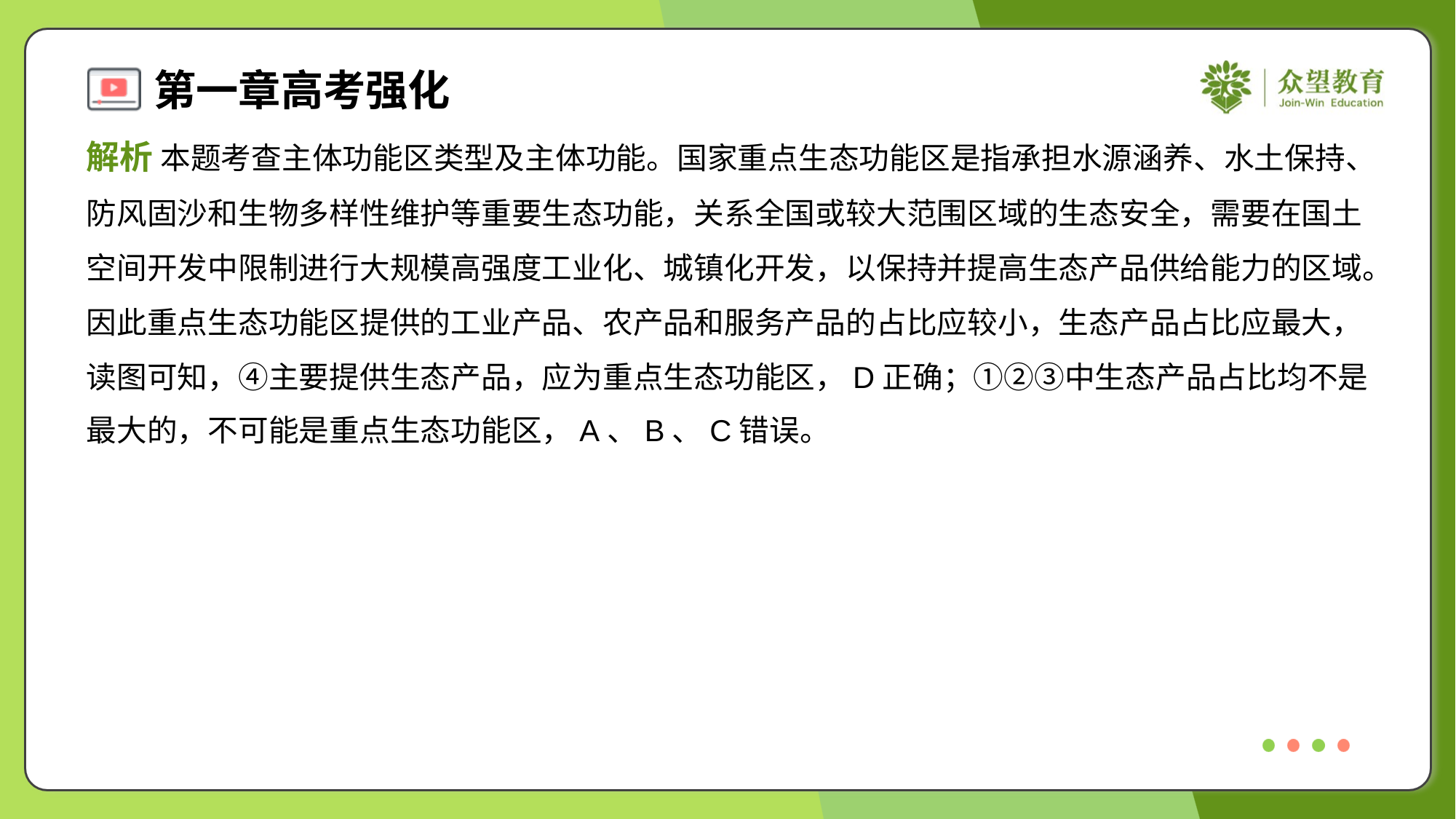

解析 本题考查主体功能区类型及主体功能。国家重点生态功能区是指承担水源涵养、水土保持、
防风固沙和生物多样性维护等重要生态功能，关系全国或较大范围区域的生态安全，需要在国土
空间开发中限制进行大规模高强度工业化、城镇化开发，以保持并提高生态产品供给能力的区域。
因此重点生态功能区提供的工业产品、农产品和服务产品的占比应较小，生态产品占比应最大，
读图可知，④主要提供生态产品，应为重点生态功能区，D正确；①②③中生态产品占比均不是
最大的，不可能是重点生态功能区，A、B、C错误。